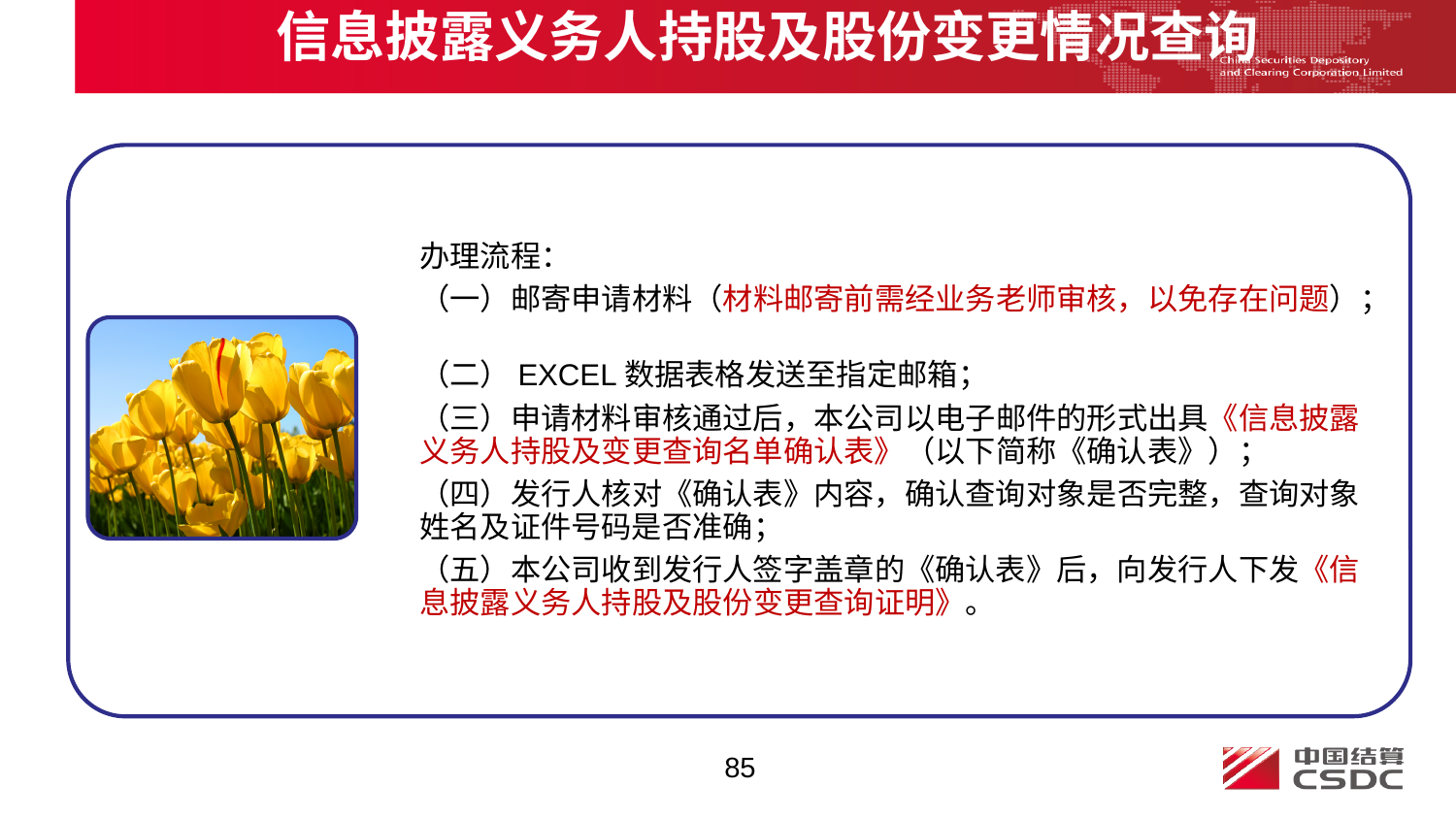

信息披露义务人持股及股份变更情况查询
办理流程：
（一）邮寄申请材料（材料邮寄前需经业务老师审核，以免存在问题）；
（二）EXCEL数据表格发送至指定邮箱；
（三）申请材料审核通过后，本公司以电子邮件的形式出具《信息披露义务人持股及变更查询名单确认表》（以下简称《确认表》）；
（四）发行人核对《确认表》内容，确认查询对象是否完整，查询对象姓名及证件号码是否准确；
（五）本公司收到发行人签字盖章的《确认表》后，向发行人下发《信息披露义务人持股及股份变更查询证明》。
85